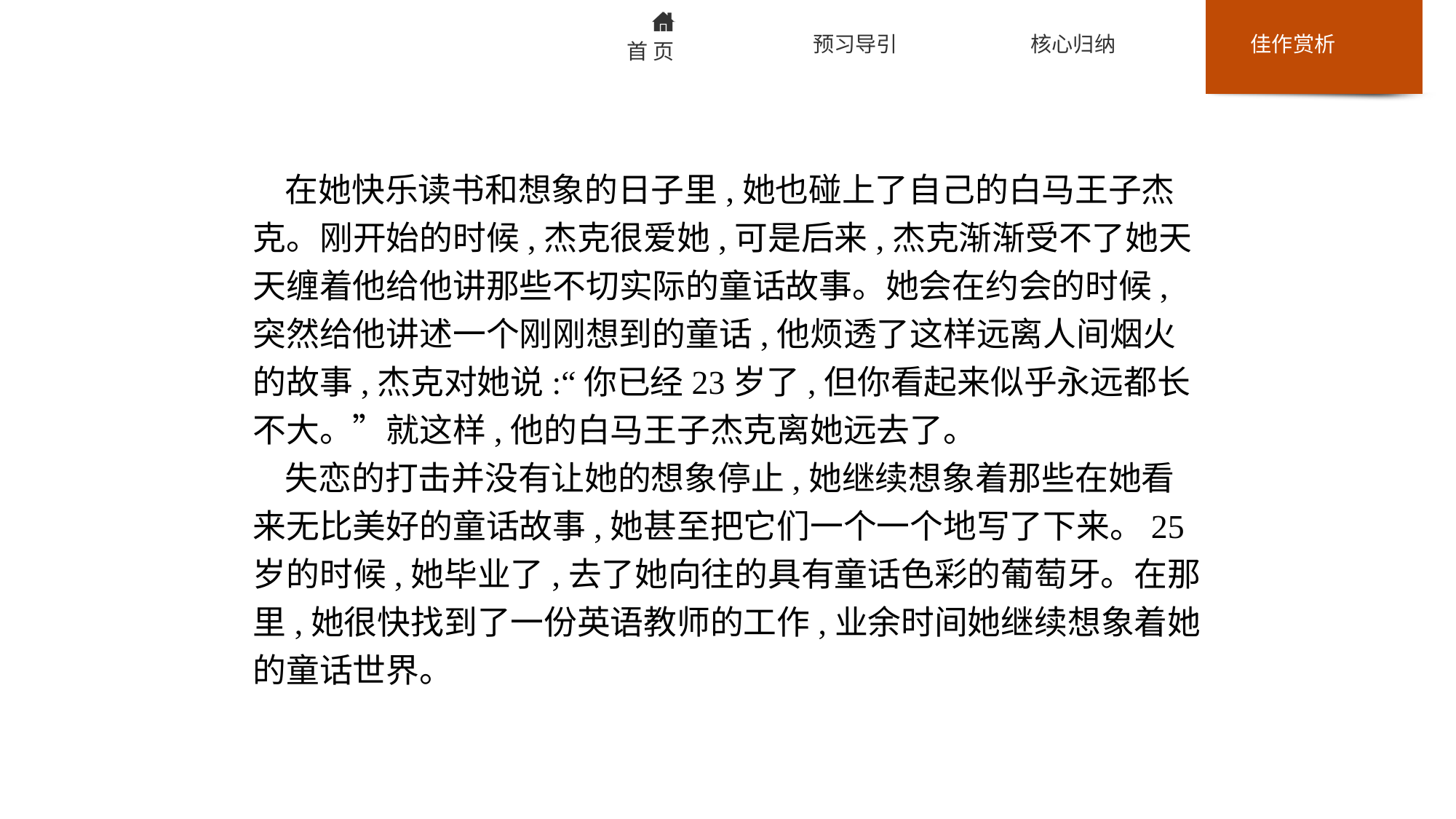

在她快乐读书和想象的日子里,她也碰上了自己的白马王子杰克。刚开始的时候,杰克很爱她,可是后来,杰克渐渐受不了她天天缠着他给他讲那些不切实际的童话故事。她会在约会的时候,突然给他讲述一个刚刚想到的童话,他烦透了这样远离人间烟火的故事,杰克对她说:“你已经23岁了,但你看起来似乎永远都长不大。”就这样,他的白马王子杰克离她远去了。
失恋的打击并没有让她的想象停止,她继续想象着那些在她看来无比美好的童话故事,她甚至把它们一个一个地写了下来。25岁的时候,她毕业了,去了她向往的具有童话色彩的葡萄牙。在那里,她很快找到了一份英语教师的工作,业余时间她继续想象着她的童话世界。